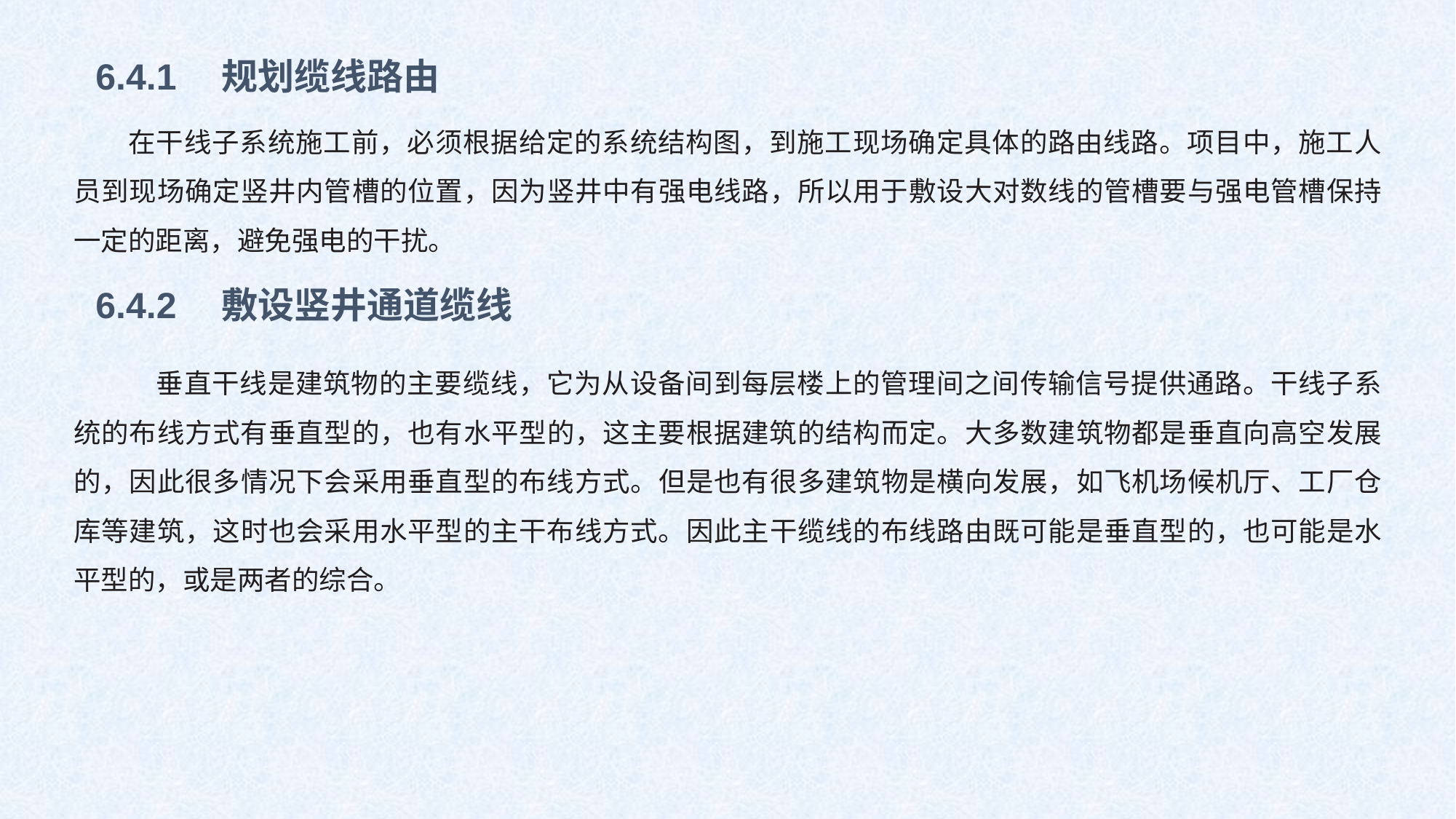

6.4.1　规划缆线路由
在干线子系统施工前，必须根据给定的系统结构图，到施工现场确定具体的路由线路。项目中，施工人员到现场确定竖井内管槽的位置，因为竖井中有强电线路，所以用于敷设大对数线的管槽要与强电管槽保持一定的距离，避免强电的干扰。
6.4.2　敷设竖井通道缆线
　垂直干线是建筑物的主要缆线，它为从设备间到每层楼上的管理间之间传输信号提供通路。干线子系统的布线方式有垂直型的，也有水平型的，这主要根据建筑的结构而定。大多数建筑物都是垂直向高空发展的，因此很多情况下会采用垂直型的布线方式。但是也有很多建筑物是横向发展，如飞机场候机厅、工厂仓库等建筑，这时也会采用水平型的主干布线方式。因此主干缆线的布线路由既可能是垂直型的，也可能是水平型的，或是两者的综合。